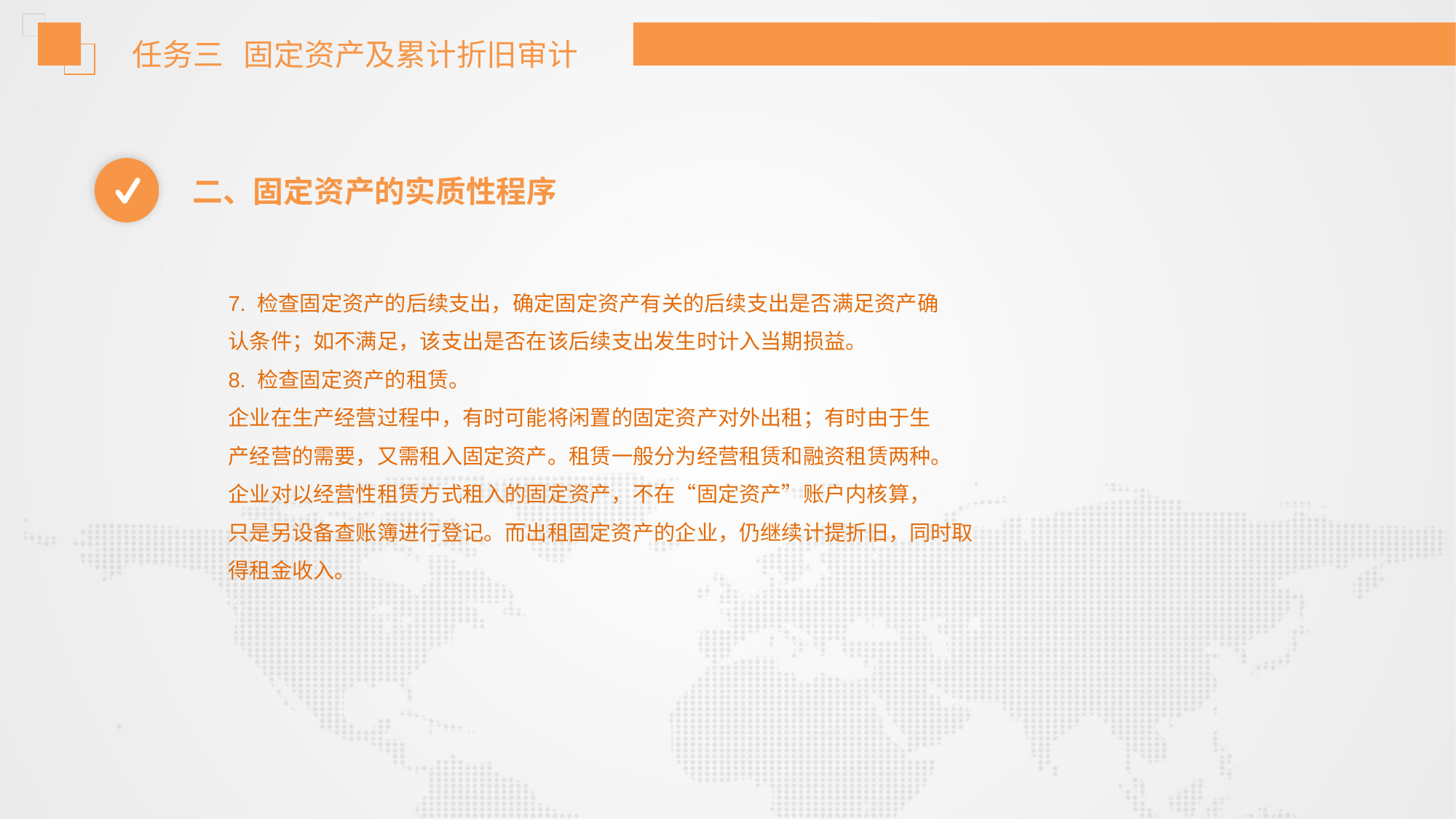

任务三   固定资产及累计折旧审计

二、固定资产的实质性程序

7. 检查固定资产的后续支出，确定固定资产有关的后续支出是否满足资产确
认条件；如不满足，该支出是否在该后续支出发生时计入当期损益。
8. 检查固定资产的租赁。
企业在生产经营过程中，有时可能将闲置的固定资产对外出租；有时由于生
产经营的需要，又需租入固定资产。租赁一般分为经营租赁和融资租赁两种。
企业对以经营性租赁方式租入的固定资产，不在“固定资产”账户内核算，
只是另设备查账簿进行登记。而出租固定资产的企业，仍继续计提折旧，同时取
得租金收入。